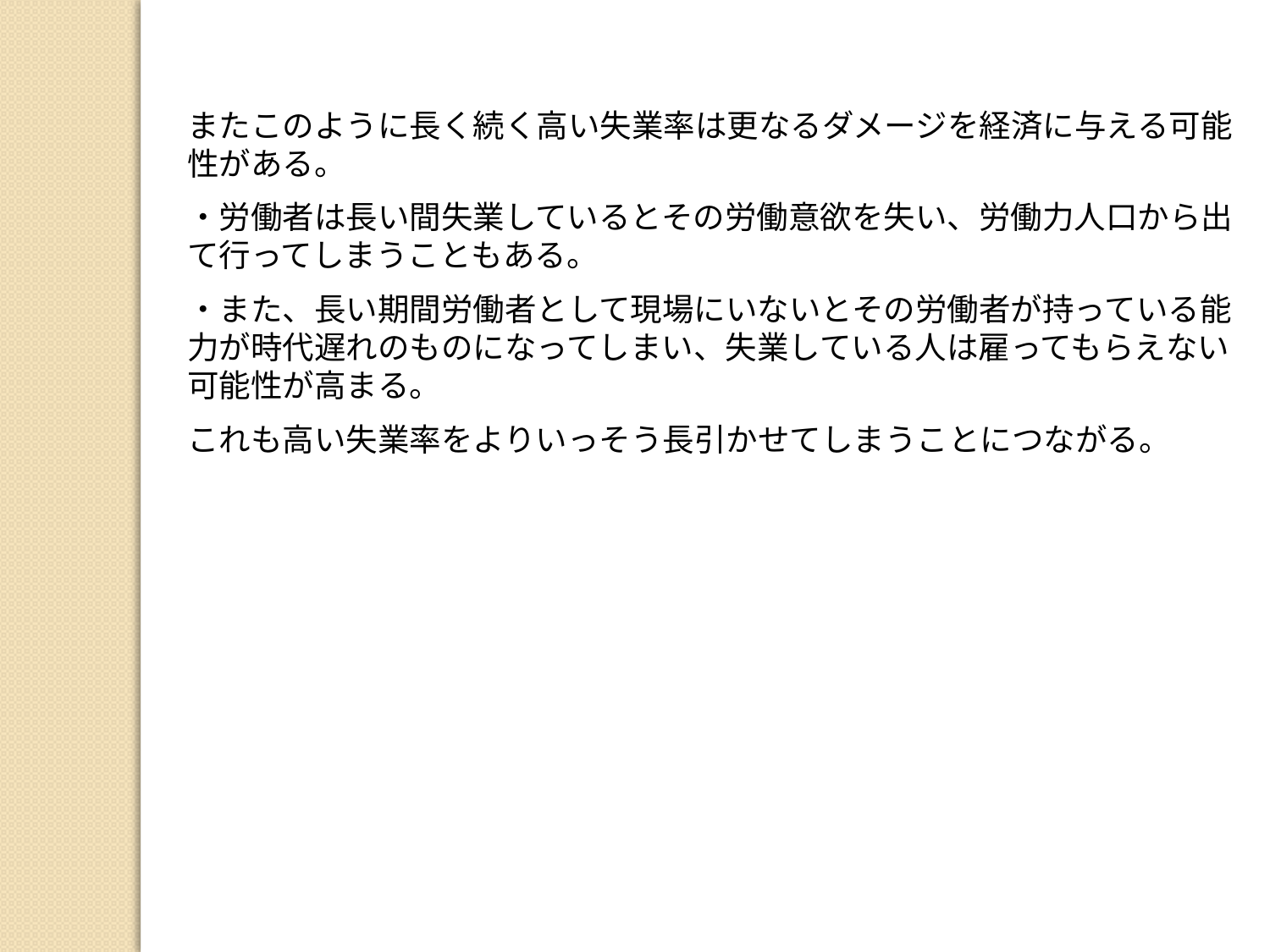

またこのように長く続く高い失業率は更なるダメージを経済に与える可能性がある。
・労働者は長い間失業しているとその労働意欲を失い、労働力人口から出て行ってしまうこともある。
・また、長い期間労働者として現場にいないとその労働者が持っている能力が時代遅れのものになってしまい、失業している人は雇ってもらえない可能性が高まる。
これも高い失業率をよりいっそう長引かせてしまうことにつながる。